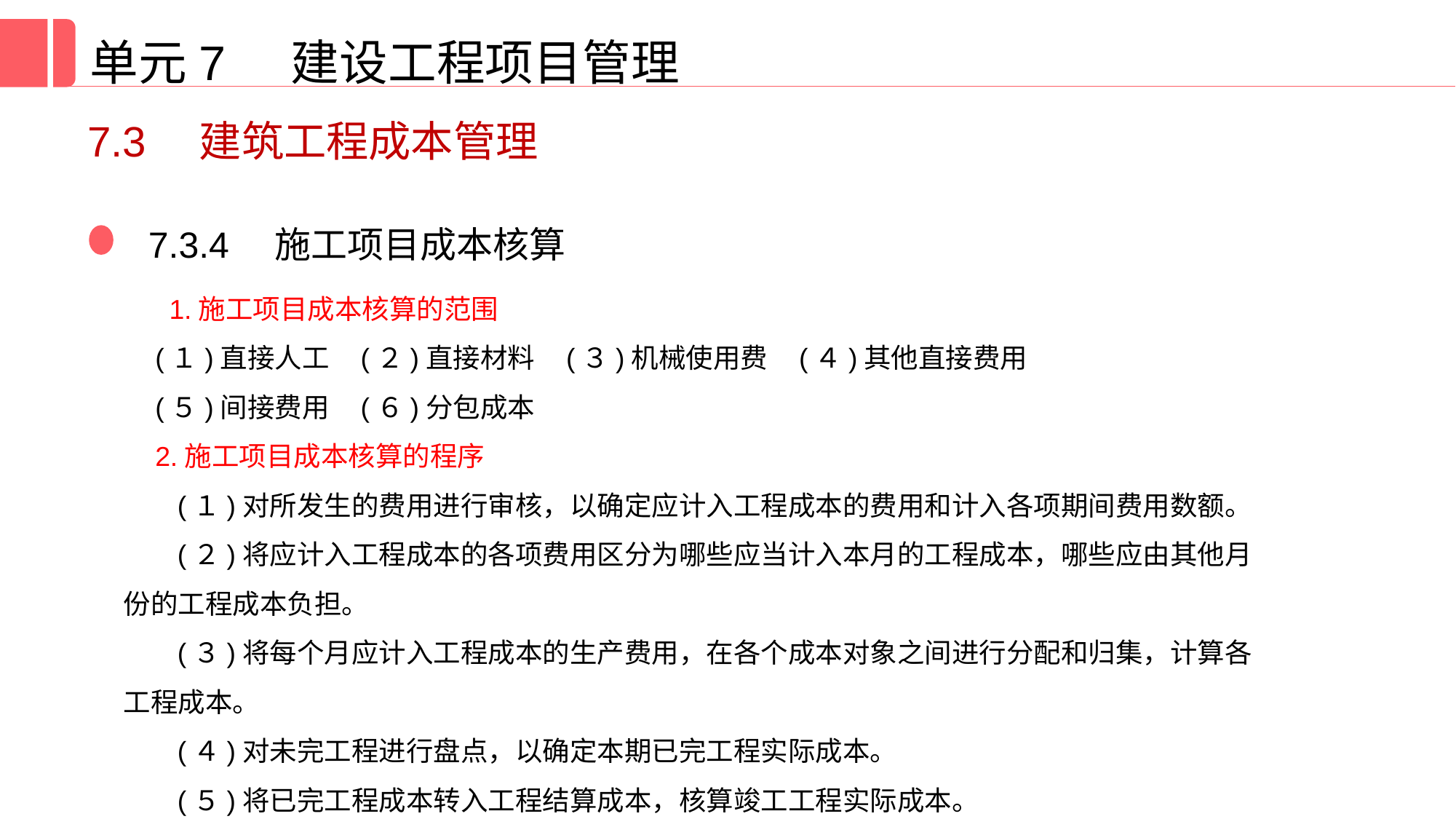

单元7    建设工程项目管理

7.3　建筑工程成本管理
7.3.4　施工项目成本核算

      1.施工项目成本核算的范围
(１)直接人工    (２)直接材料    (３)机械使用费    (４)其他直接费用
(５)间接费用    (６)分包成本
2.施工项目成本核算的程序
(１)对所发生的费用进行审核，以确定应计入工程成本的费用和计入各项期间费用数额。
(２)将应计入工程成本的各项费用区分为哪些应当计入本月的工程成本，哪些应由其他月份的工程成本负担。
(３)将每个月应计入工程成本的生产费用，在各个成本对象之间进行分配和归集，计算各工程成本。
(４)对未完工程进行盘点，以确定本期已完工程实际成本。
(５)将已完工程成本转入工程结算成本，核算竣工工程实际成本。